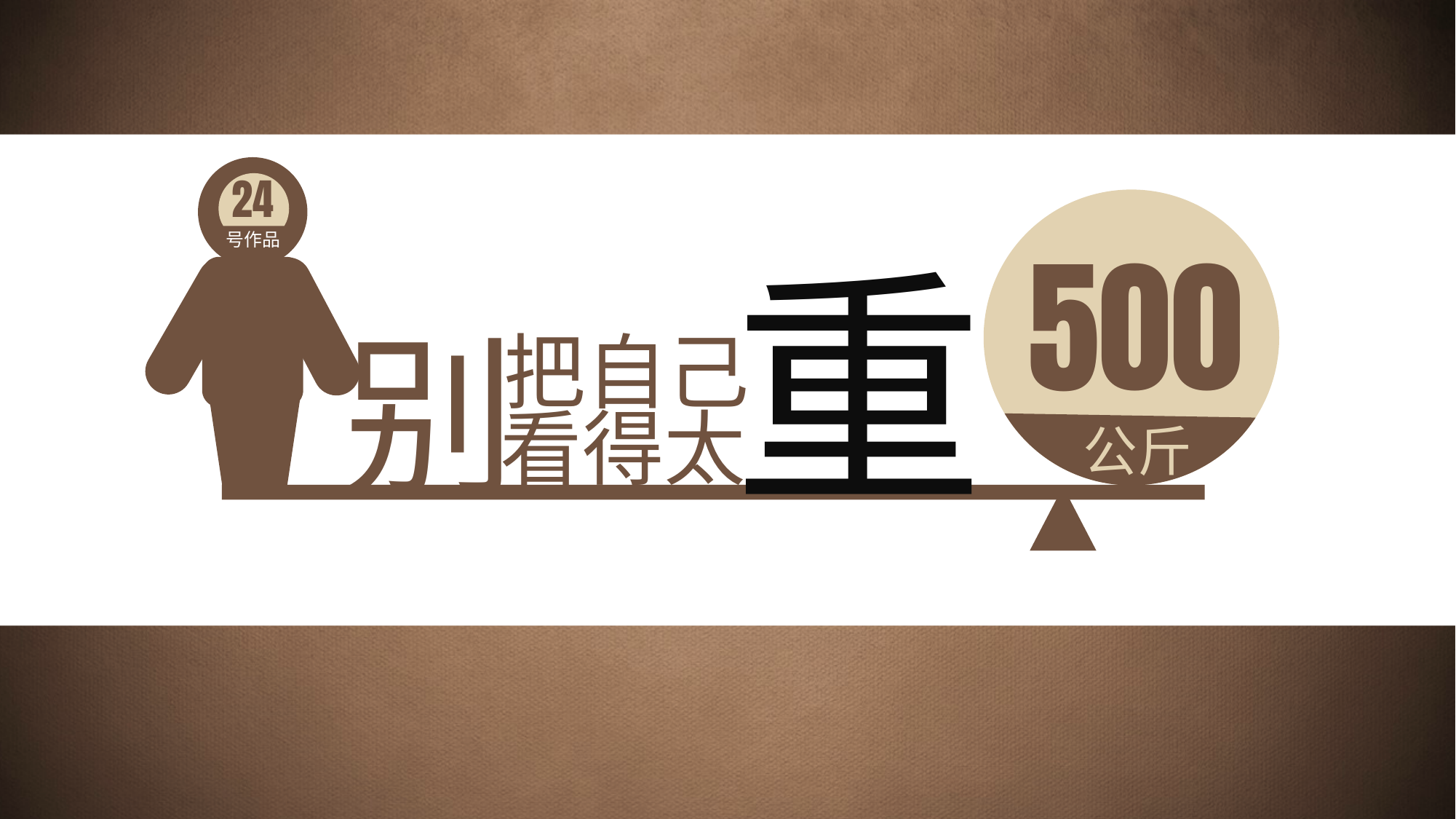

24

号作品
重
500
别
把自己
看得太
公斤